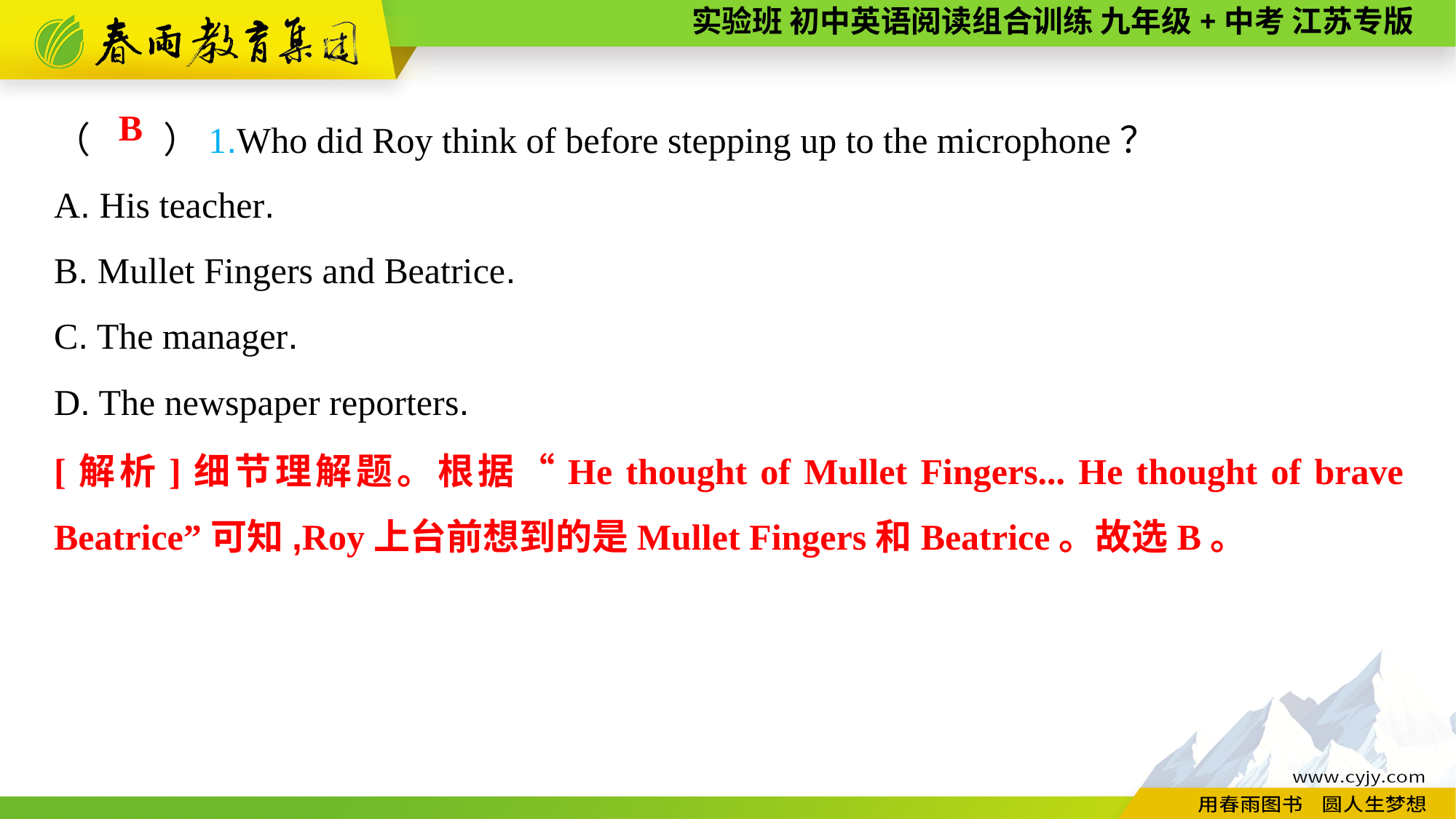

（　　）1.Who did Roy think of before stepping up to the microphone？
A. His teacher.
B. Mullet Fingers and Beatrice.
C. The manager.
D. The newspaper reporters.
B
[解析]细节理解题。根据“He thought of Mullet Fingers... He thought of brave Beatrice”可知,Roy上台前想到的是Mullet Fingers和Beatrice。故选B。